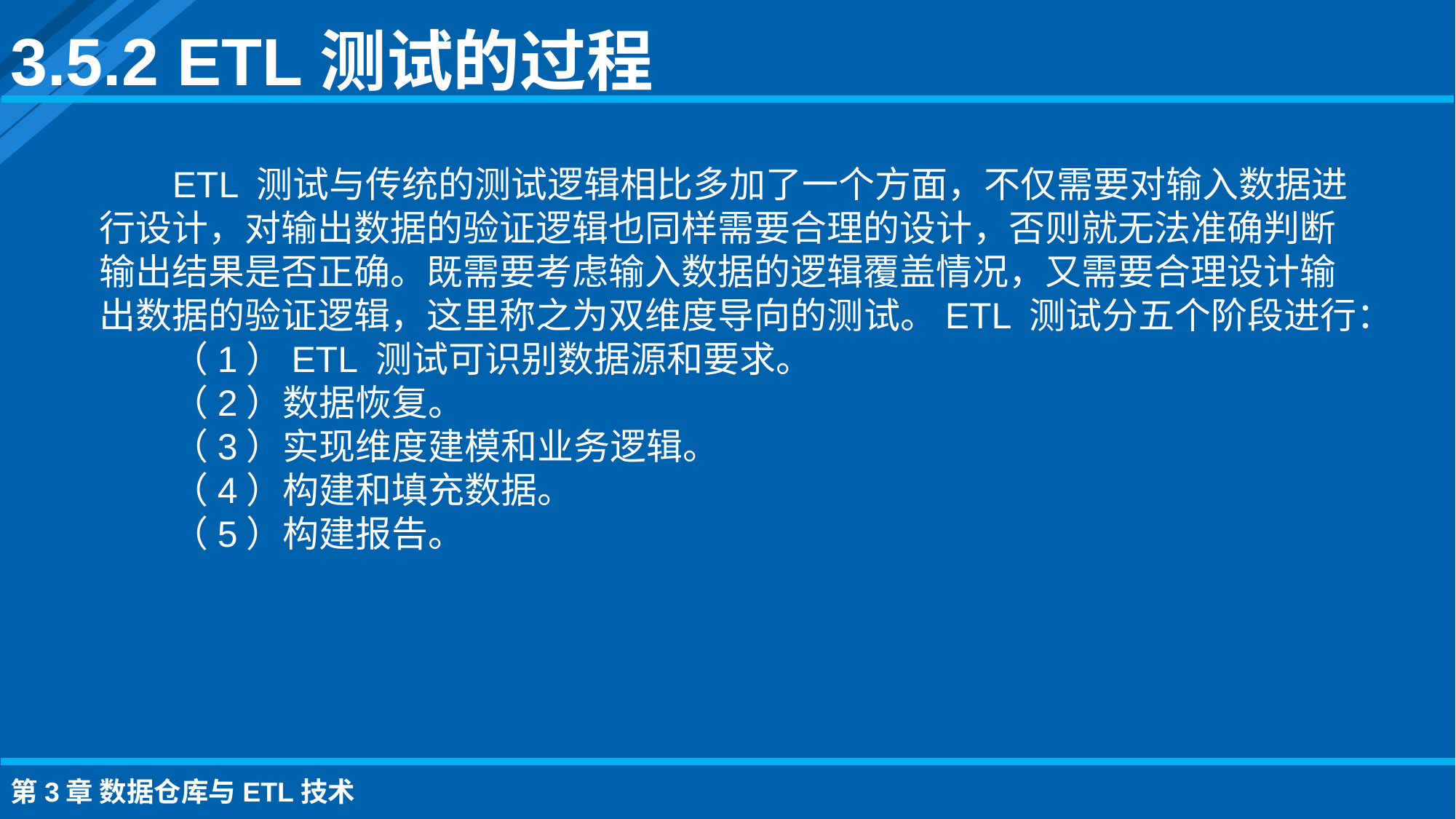

3.5.2 ETL测试的过程

ETL 测试与传统的测试逻辑相比多加了一个方面，不仅需要对输入数据进行设计，对输出数据的验证逻辑也同样需要合理的设计，否则就无法准确判断输出结果是否正确。既需要考虑输入数据的逻辑覆盖情况，又需要合理设计输出数据的验证逻辑，这里称之为双维度导向的测试。ETL 测试分五个阶段进行：
（1）ETL 测试可识别数据源和要求。
（2）数据恢复。
（3）实现维度建模和业务逻辑。
（4）构建和填充数据。
（5）构建报告。
第3章 数据仓库与ETL技术